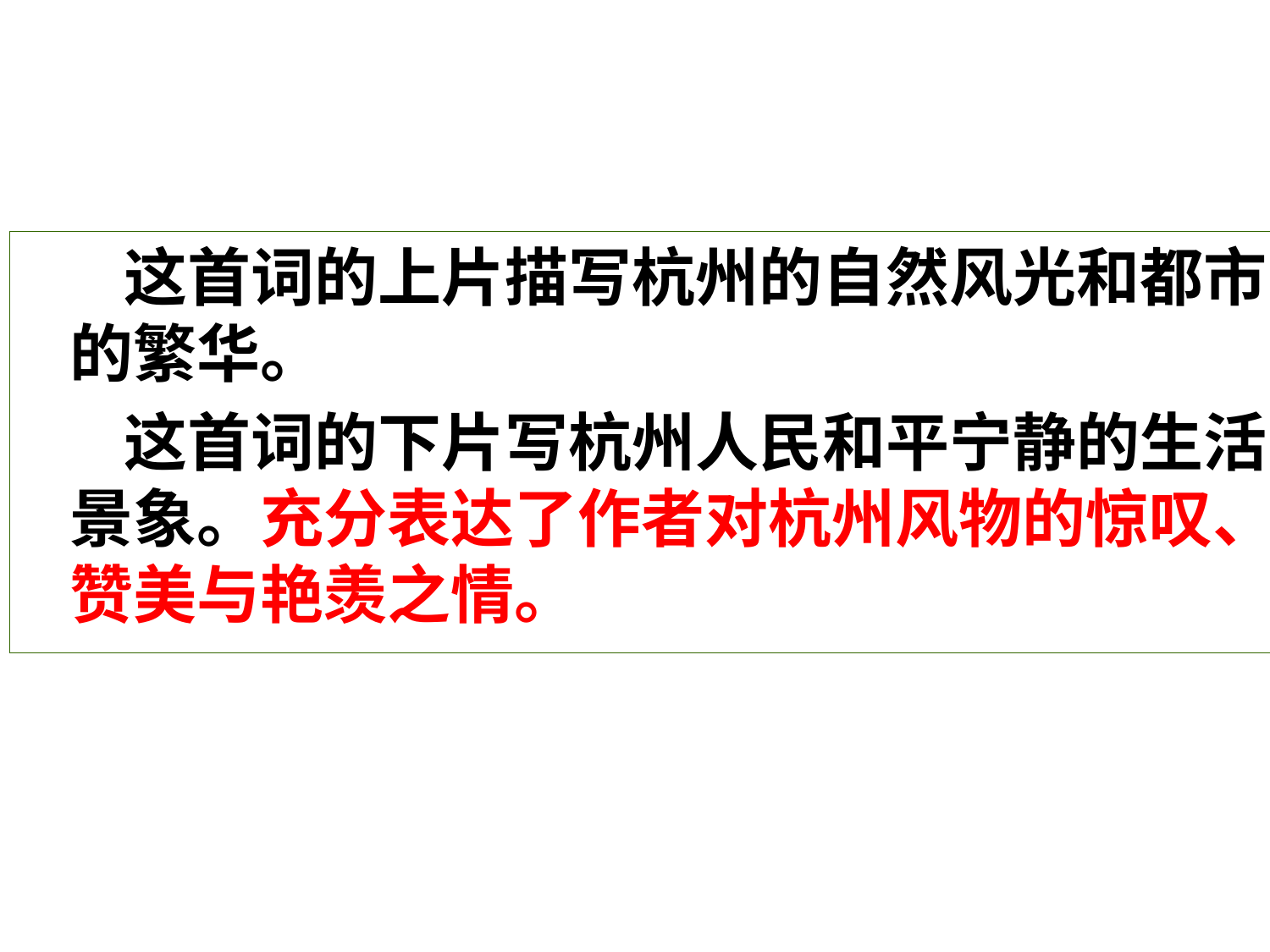

这首词的上片描写杭州的自然风光和都市的繁华。
      这首词的下片写杭州人民和平宁静的生活景象。充分表达了作者对杭州风物的惊叹、赞美与艳羡之情。